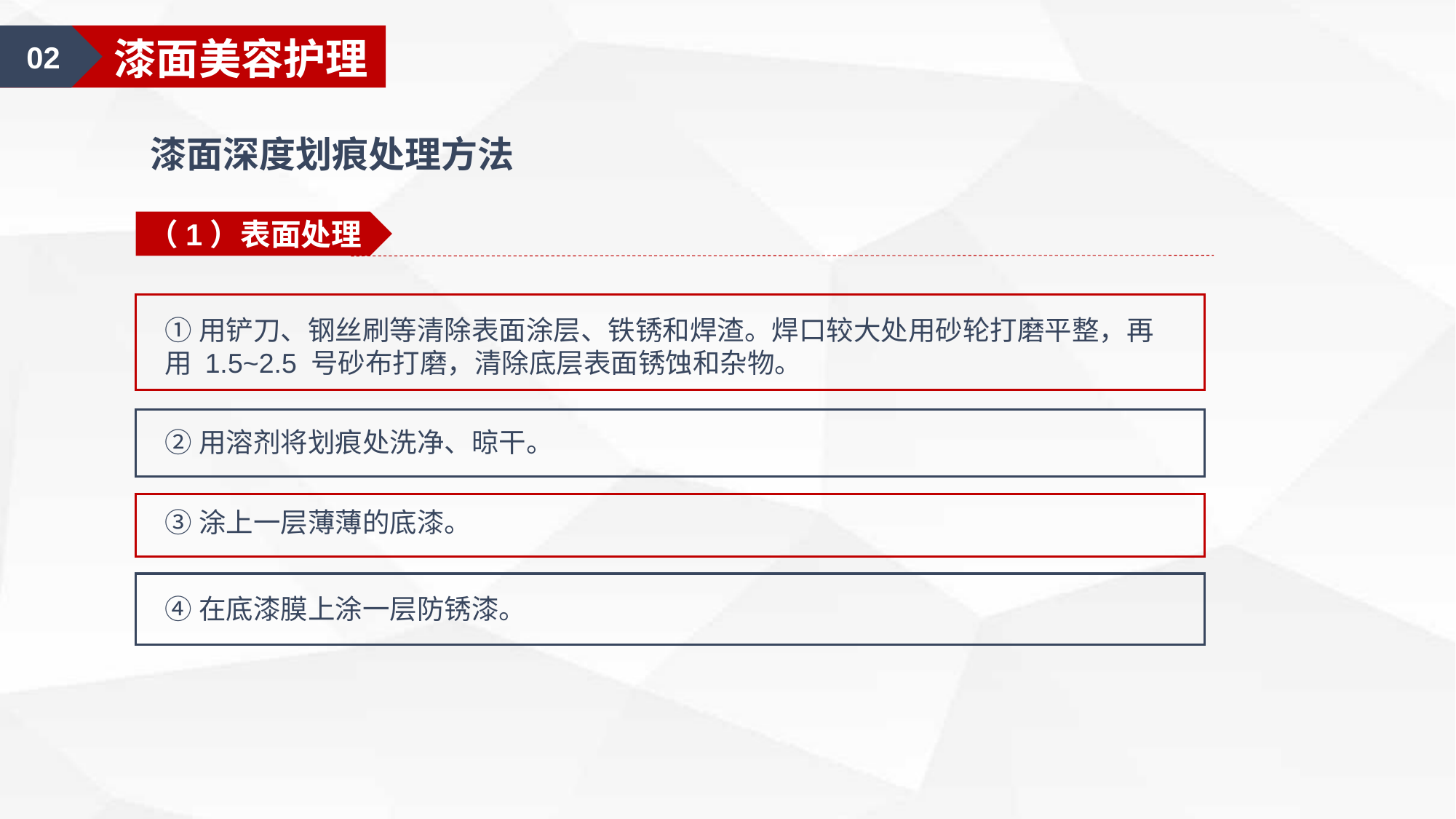

02
漆面美容护理
漆面深度划痕处理方法
（1）表面处理

①用铲刀、钢丝刷等清除表面涂层、铁锈和焊渣。焊口较大处用砂轮打磨平整，再用 1.5~2.5 号砂布打磨，清除底层表面锈蚀和杂物。

②用溶剂将划痕处洗净、晾干。

③涂上一层薄薄的底漆。

④在底漆膜上涂一层防锈漆。